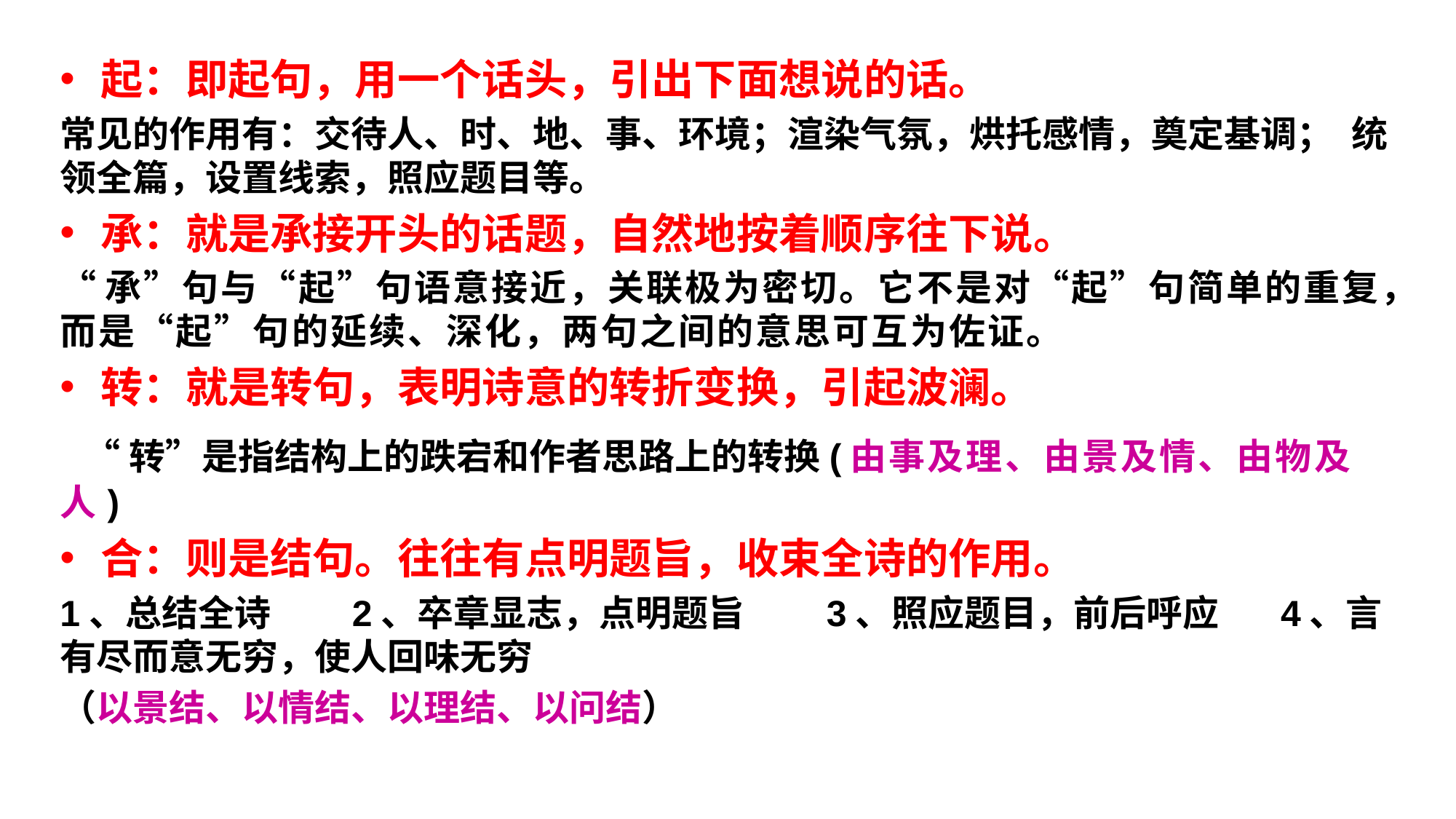

起：即起句，用一个话头，引出下面想说的话。
常见的作用有：交待人、时、地、事、环境；渲染气氛，烘托感情，奠定基调； 统领全篇，设置线索，照应题目等。
承：就是承接开头的话题，自然地按着顺序往下说。
“承”句与“起”句语意接近，关联极为密切。它不是对“起”句简单的重复，而是“起”句的延续、深化，两句之间的意思可互为佐证。
转：就是转句，表明诗意的转折变换，引起波澜。
 “转”是指结构上的跌宕和作者思路上的转换(由事及理、由景及情、由物及人)
合：则是结句。往往有点明题旨，收束全诗的作用。
1、总结全诗    2、卒章显志，点明题旨    3、照应题目，前后呼应    4、言有尽而意无穷，使人回味无穷
（以景结、以情结、以理结、以问结）